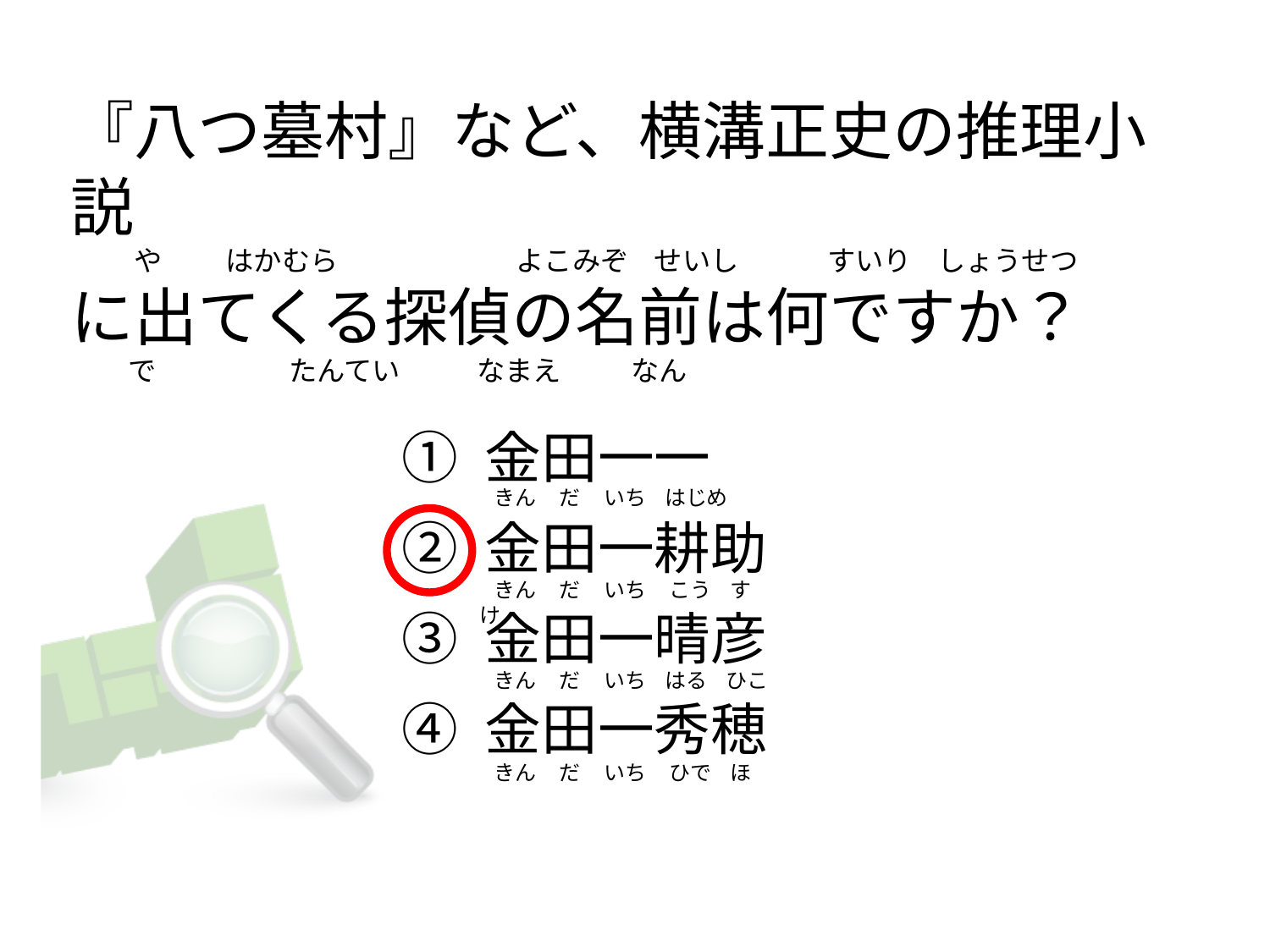

# 『八つ墓村』など、横溝正史の推理小説           や          はかむら                            よこみぞ    せいし              すいり    しょうせつ に出てくる探偵の名前は何ですか？          で                     たんてい            なまえ           なん
① 金田一一
② 金田一耕助
③ 金田一晴彦
④ 金田一秀穂
  きん     だ     いち    はじめ

  きん     だ     いち     こう    すけ
  きん     だ     いち    はる    ひこ
  きん     だ     いち     ひで    ほ